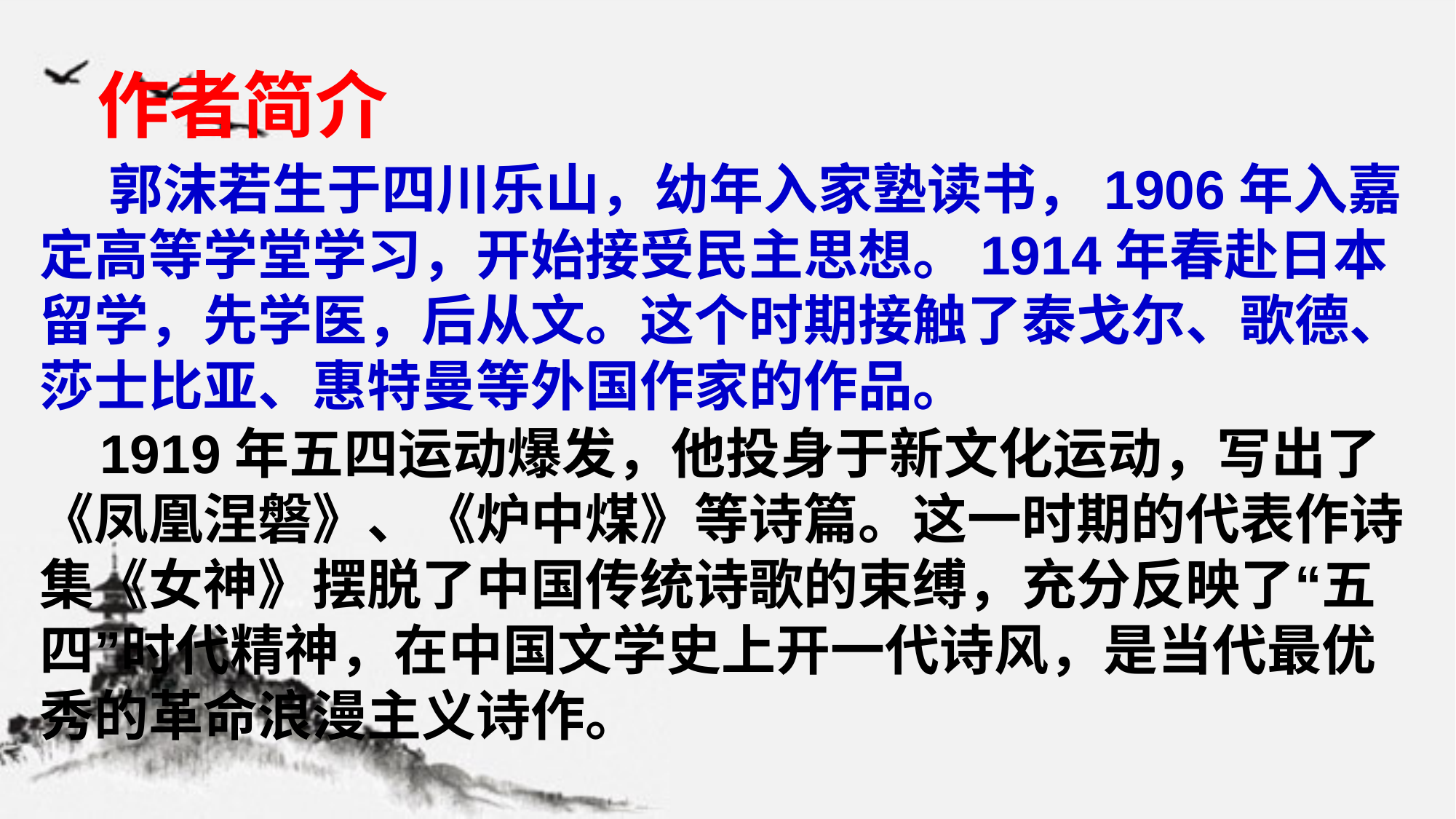

# 作者简介
     郭沫若生于四川乐山，幼年入家塾读书，1906年入嘉定高等学堂学习，开始接受民主思想。1914年春赴日本留学，先学医，后从文。这个时期接触了泰戈尔、歌德、莎士比亚、惠特曼等外国作家的作品。
    1919年五四运动爆发，他投身于新文化运动，写出了《凤凰涅磐》、《炉中煤》等诗篇。这一时期的代表作诗集《女神》摆脱了中国传统诗歌的束缚，充分反映了“五四”时代精神，在中国文学史上开一代诗风，是当代最优秀的革命浪漫主义诗作。